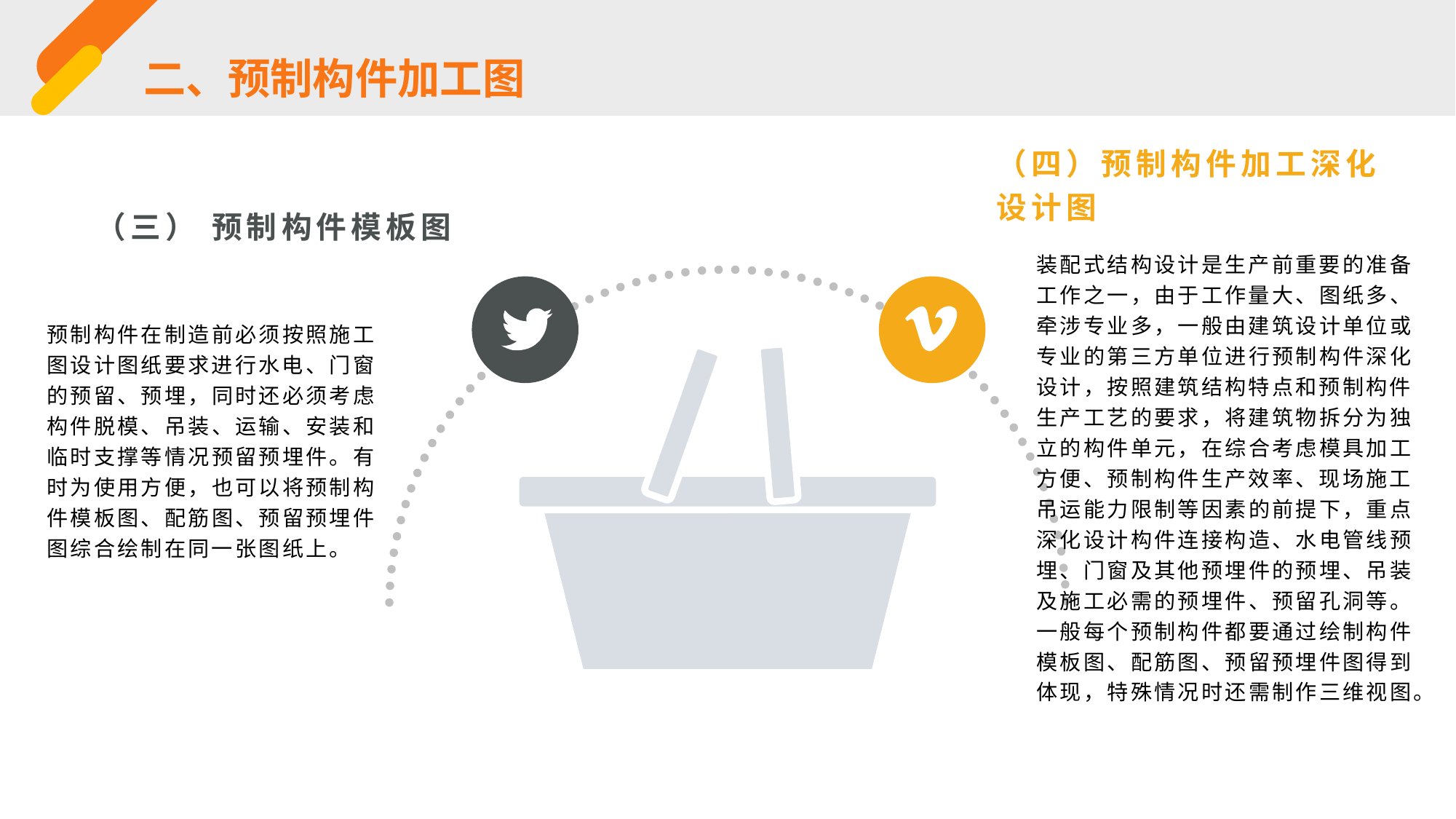

二、预制构件加工图
（四）预制构件加工深化设计图
（三） 预制构件模板图
装配式结构设计是生产前重要的准备工作之一，由于工作量大、图纸多、牵涉专业多，一般由建筑设计单位或专业的第三方单位进行预制构件深化设计，按照建筑结构特点和预制构件生产工艺的要求，将建筑物拆分为独立的构件单元，在综合考虑模具加工方便、预制构件生产效率、现场施工吊运能力限制等因素的前提下，重点深化设计构件连接构造、水电管线预埋、门窗及其他预埋件的预埋、吊装及施工必需的预埋件、预留孔洞等。一般每个预制构件都要通过绘制构件模板图、配筋图、预留预埋件图得到体现，特殊情况时还需制作三维视图。

预制构件在制造前必须按照施工图设计图纸要求进行水电、门窗的预留、预埋，同时还必须考虑构件脱模、吊装、运输、安装和临时支撑等情况预留预埋件。有时为使用方便，也可以将预制构件模板图、配筋图、预留预埋件图综合绘制在同一张图纸上。